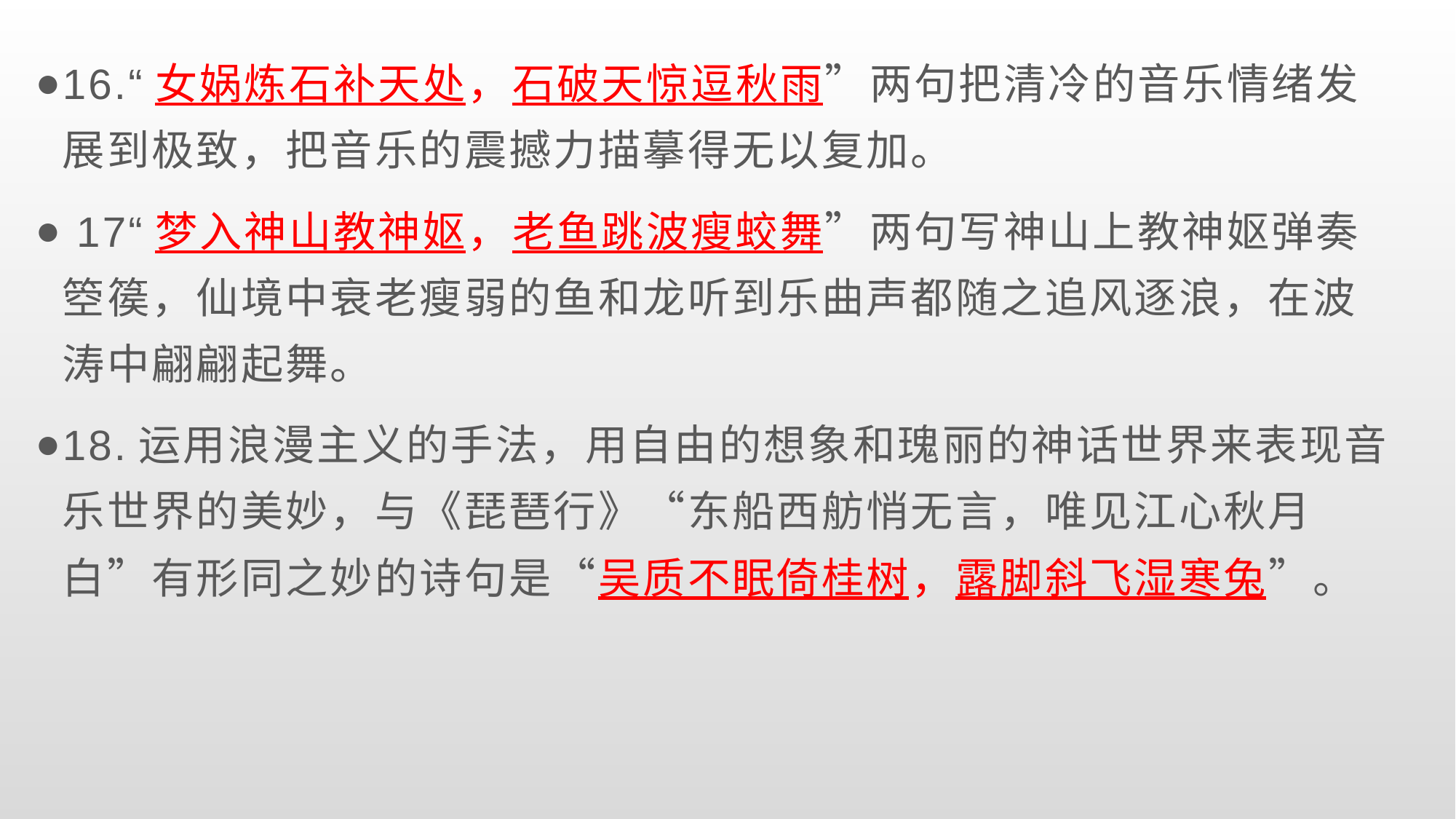

16.“女娲炼石补天处，石破天惊逗秋雨”两句把清冷的音乐情绪发展到极致，把音乐的震撼力描摹得无以复加。
 17“梦入神山教神妪，老鱼跳波瘦蛟舞”两句写神山上教神妪弹奏箜篌，仙境中衰老瘦弱的鱼和龙听到乐曲声都随之追风逐浪，在波涛中翩翩起舞。
18.运用浪漫主义的手法，用自由的想象和瑰丽的神话世界来表现音乐世界的美妙，与《琵琶行》“东船西舫悄无言，唯见江心秋月白”有形同之妙的诗句是“吴质不眠倚桂树，露脚斜飞湿寒兔”。